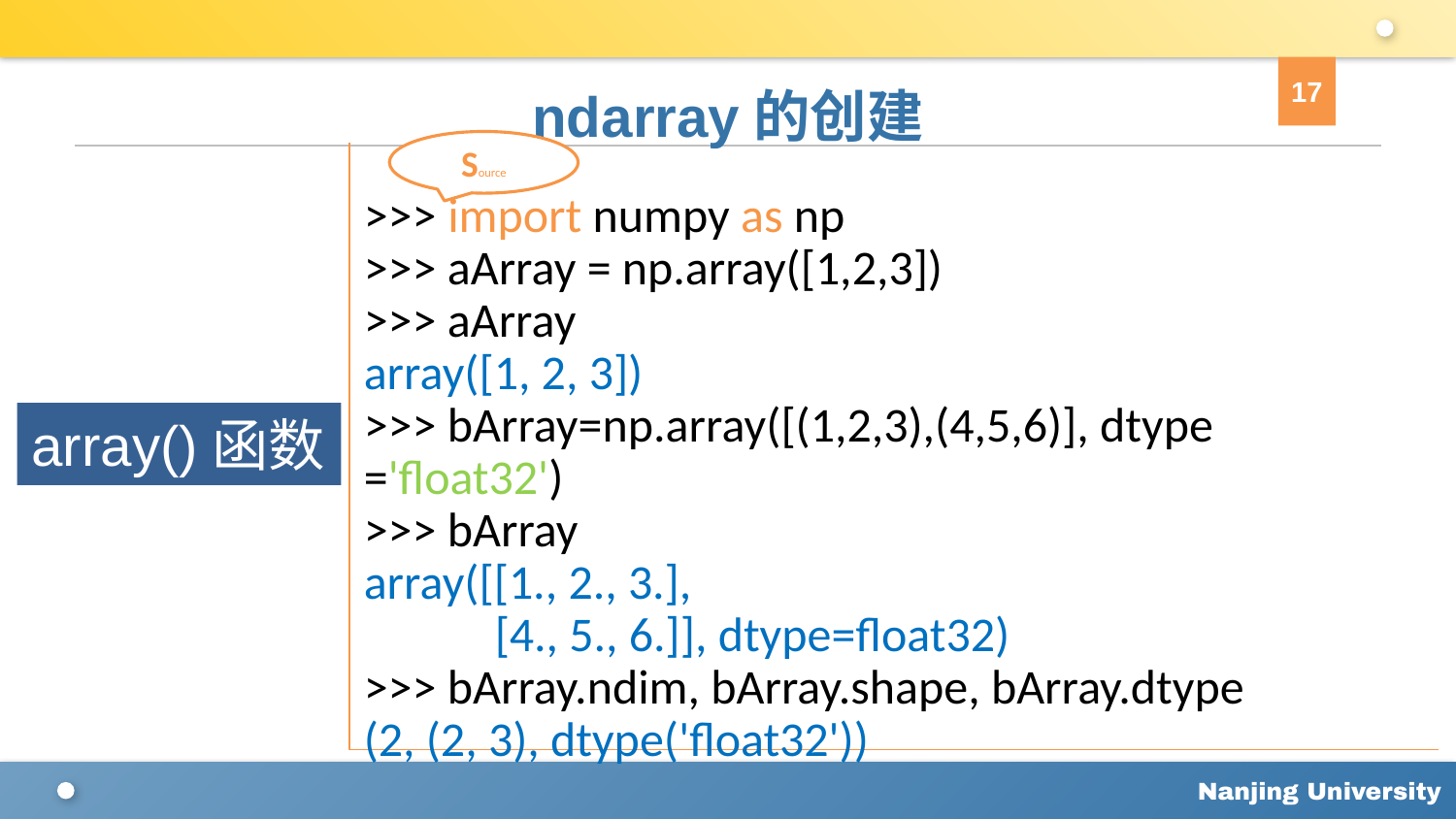

17
# ndarray的创建
Source

>>> import numpy as np
>>> aArray = np.array([1,2,3])
>>> aArray
array([1, 2, 3])
>>> bArray=np.array([(1,2,3),(4,5,6)], dtype ='float32')
>>> bArray
array([[1., 2., 3.],
            [4., 5., 6.]], dtype=float32)
>>> bArray.ndim, bArray.shape, bArray.dtype
(2, (2, 3), dtype('float32'))
array()函数